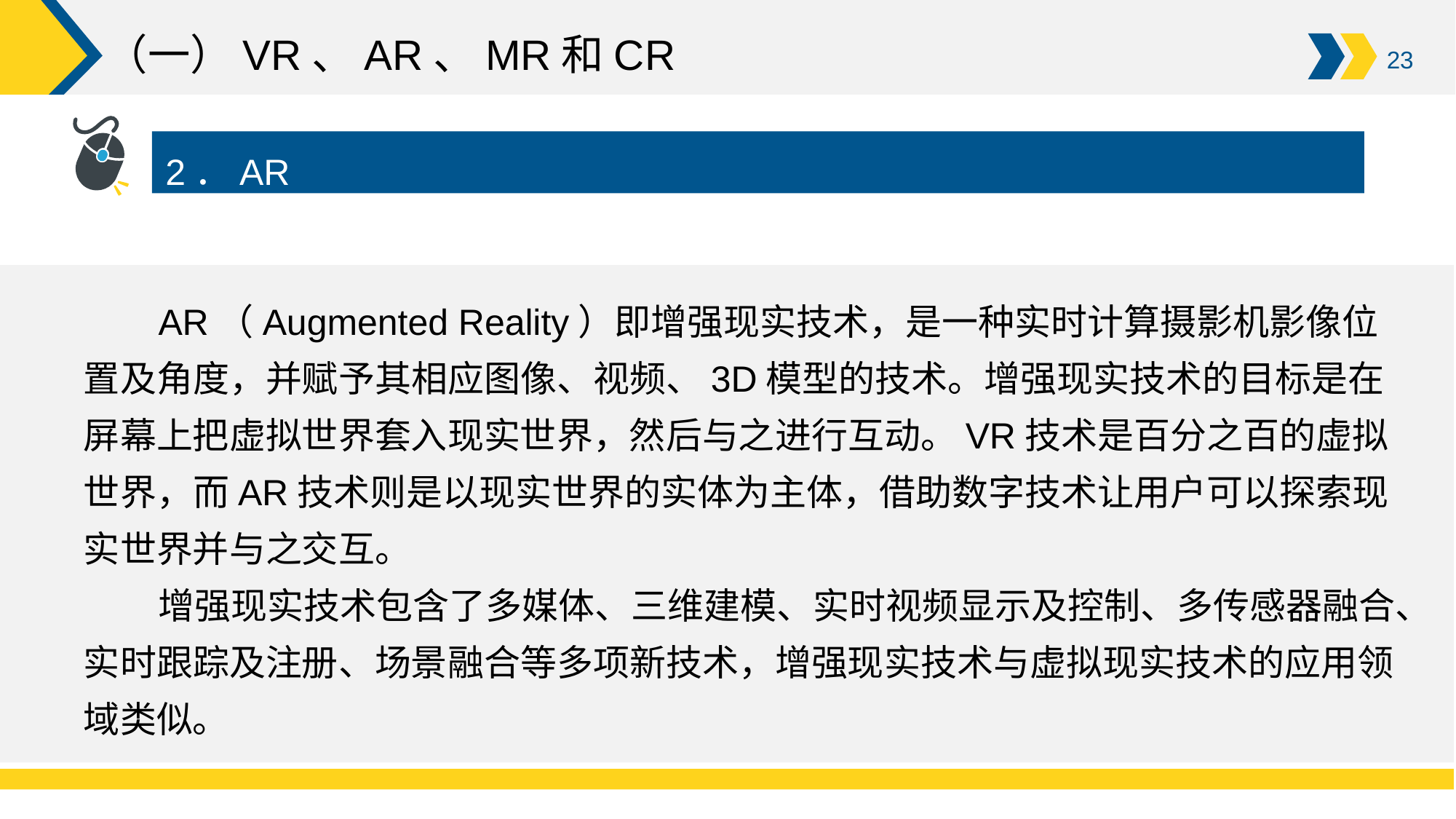

# （一）VR、AR、MR和CR

2．AR

AR（Augmented Reality）即增强现实技术，是一种实时计算摄影机影像位置及角度，并赋予其相应图像、视频、3D模型的技术。增强现实技术的目标是在屏幕上把虚拟世界套入现实世界，然后与之进行互动。VR技术是百分之百的虚拟世界，而AR技术则是以现实世界的实体为主体，借助数字技术让用户可以探索现实世界并与之交互。
增强现实技术包含了多媒体、三维建模、实时视频显示及控制、多传感器融合、实时跟踪及注册、场景融合等多项新技术，增强现实技术与虚拟现实技术的应用领域类似。